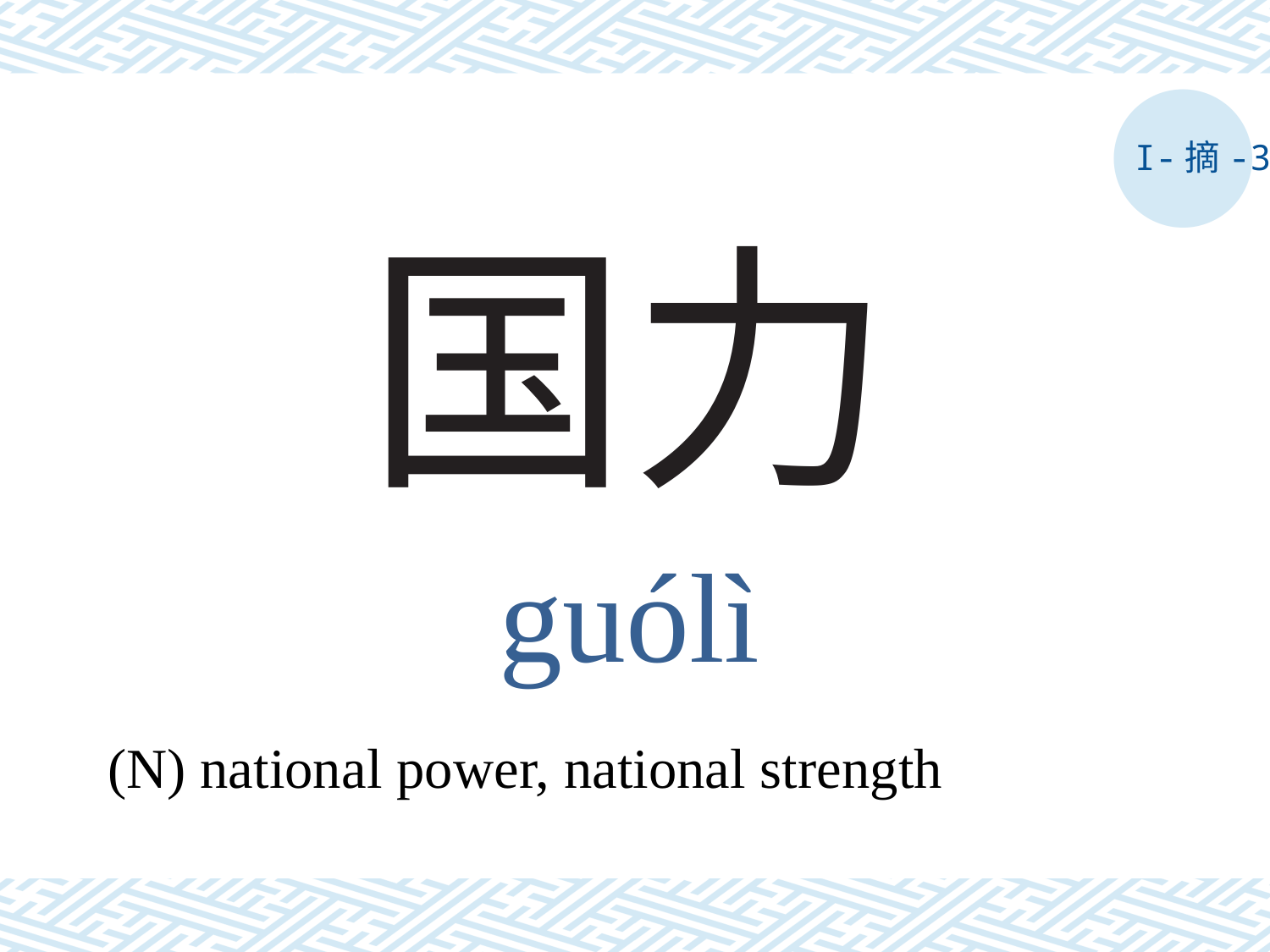

I-摘-3

# 国力
guólì
(N) national power, national strength